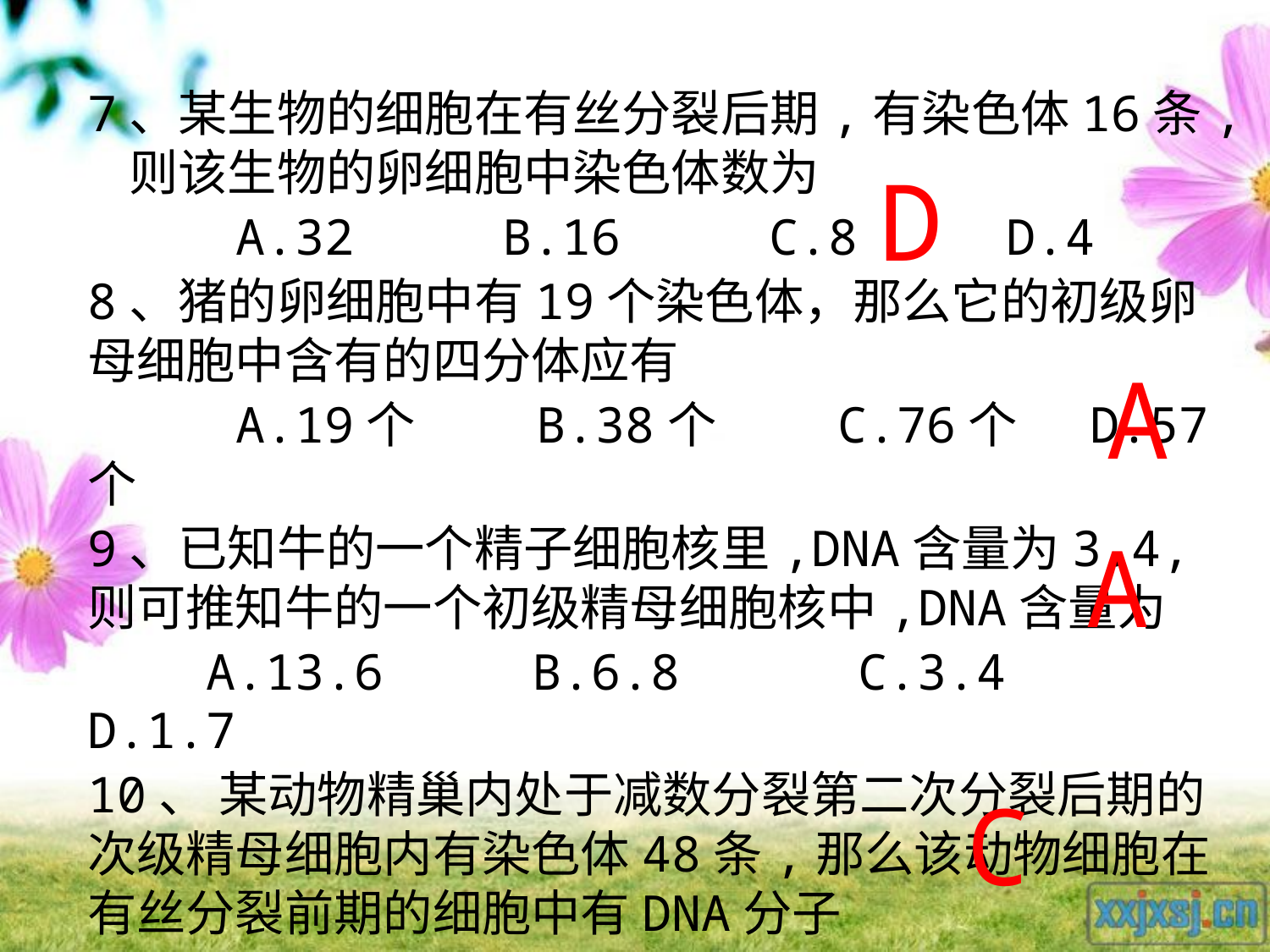

7、某生物的细胞在有丝分裂后期,有染色体16条, 则该生物的卵细胞中染色体数为
     A.32     B.16     C.8     D.4
8、猪的卵细胞中有19个染色体，那么它的初级卵母细胞中含有的四分体应有
     A.19个　　 B.38个 　　C.76个　 D.57个
9、已知牛的一个精子细胞核里,DNA含量为3.4, 则可推知牛的一个初级精母细胞核中,DNA含量为
    A.13.6     B.6.8      C.3.4　 D.1.7
10、 某动物精巢内处于减数分裂第二次分裂后期的次级精母细胞内有染色体48条,那么该动物细胞在有丝分裂前期的细胞中有DNA分子
    A.24       B.48       C.96     D.192
D
A
A
C